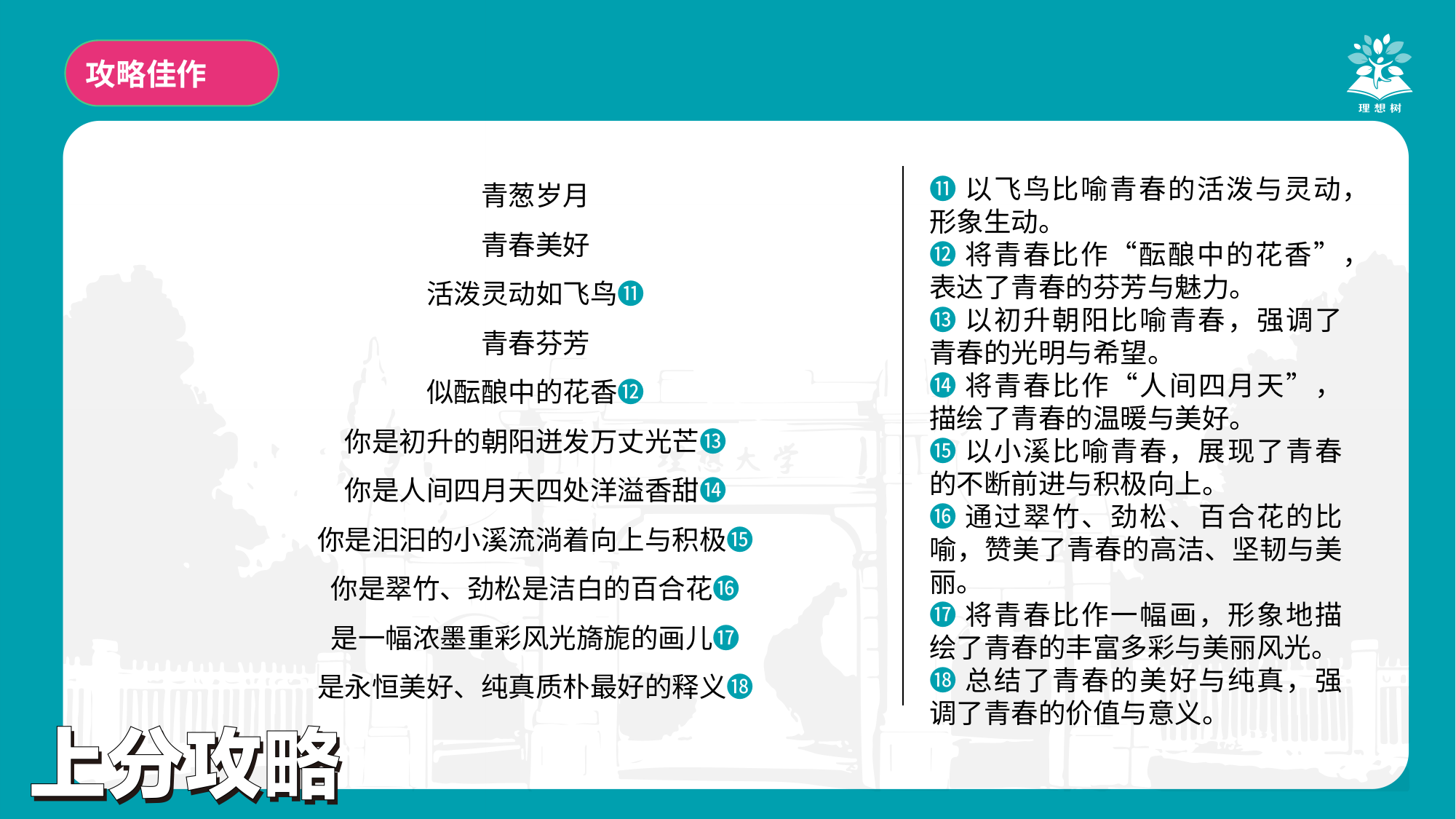

攻略佳作
青葱岁月
青春美好
活泼灵动如飞鸟⓫
青春芬芳
似酝酿中的花香⓬
你是初升的朝阳迸发万丈光芒⓭
你是人间四月天四处洋溢香甜⓮
你是汩汩的小溪流淌着向上与积极⓯
你是翠竹、劲松是洁白的百合花⓰
是一幅浓墨重彩风光旖旎的画儿⓱
是永恒美好、纯真质朴最好的释义⓲
⓫以飞鸟比喻青春的活泼与灵动，形象生动。
⓬将青春比作“酝酿中的花香”，表达了青春的芬芳与魅力。
⓭以初升朝阳比喻青春，强调了青春的光明与希望。
⓮将青春比作“人间四月天”，描绘了青春的温暖与美好。
⓯以小溪比喻青春，展现了青春的不断前进与积极向上。
⓰通过翠竹、劲松、百合花的比喻，赞美了青春的高洁、坚韧与美丽。
⓱将青春比作一幅画，形象地描绘了青春的丰富多彩与美丽风光。
⓲总结了青春的美好与纯真，强调了青春的价值与意义。